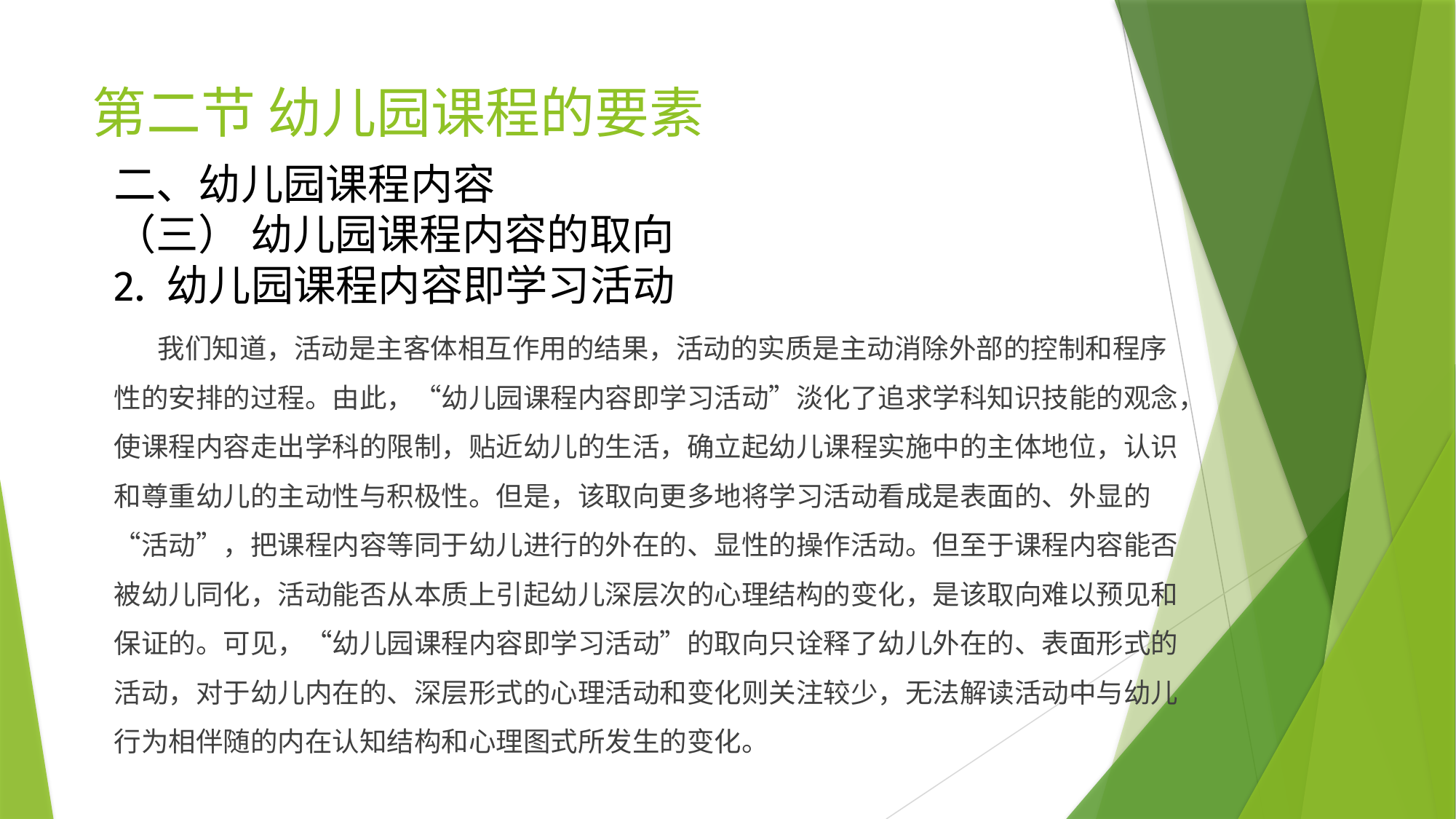

# 第二节 幼儿园课程的要素
二、幼儿园课程内容
（三） 幼儿园课程内容的取向
2. 幼儿园课程内容即学习活动
      我们知道，活动是主客体相互作用的结果，活动的实质是主动消除外部的控制和程序性的安排的过程。由此，“幼儿园课程内容即学习活动”淡化了追求学科知识技能的观念，使课程内容走出学科的限制，贴近幼儿的生活，确立起幼儿课程实施中的主体地位，认识和尊重幼儿的主动性与积极性。但是，该取向更多地将学习活动看成是表面的、外显的“活动”，把课程内容等同于幼儿进行的外在的、显性的操作活动。但至于课程内容能否被幼儿同化，活动能否从本质上引起幼儿深层次的心理结构的变化，是该取向难以预见和保证的。可见，“幼儿园课程内容即学习活动”的取向只诠释了幼儿外在的、表面形式的活动，对于幼儿内在的、深层形式的心理活动和变化则关注较少，无法解读活动中与幼儿行为相伴随的内在认知结构和心理图式所发生的变化。